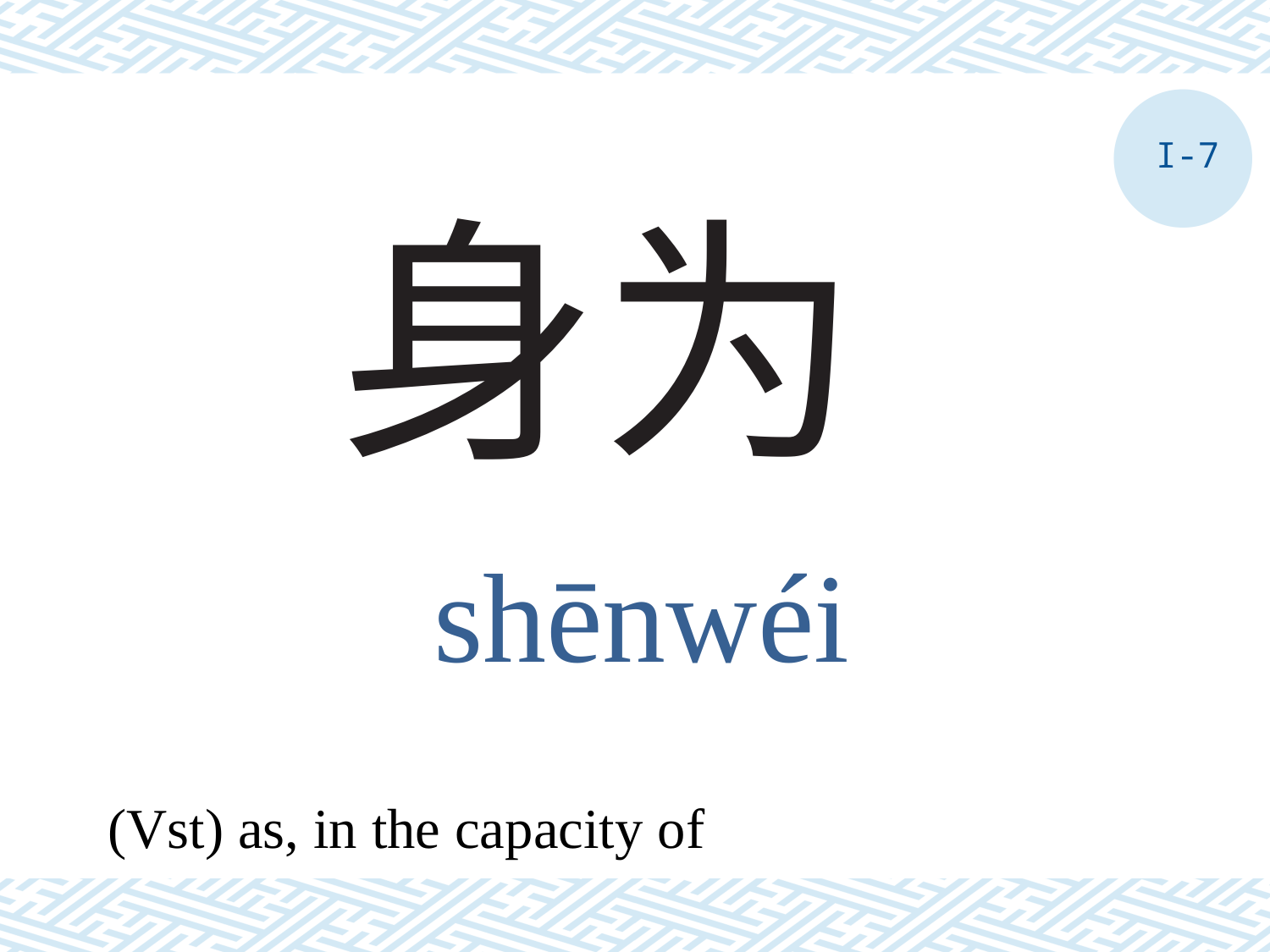

I-7

# 身为
shēnwéi
(Vst) as, in the capacity of